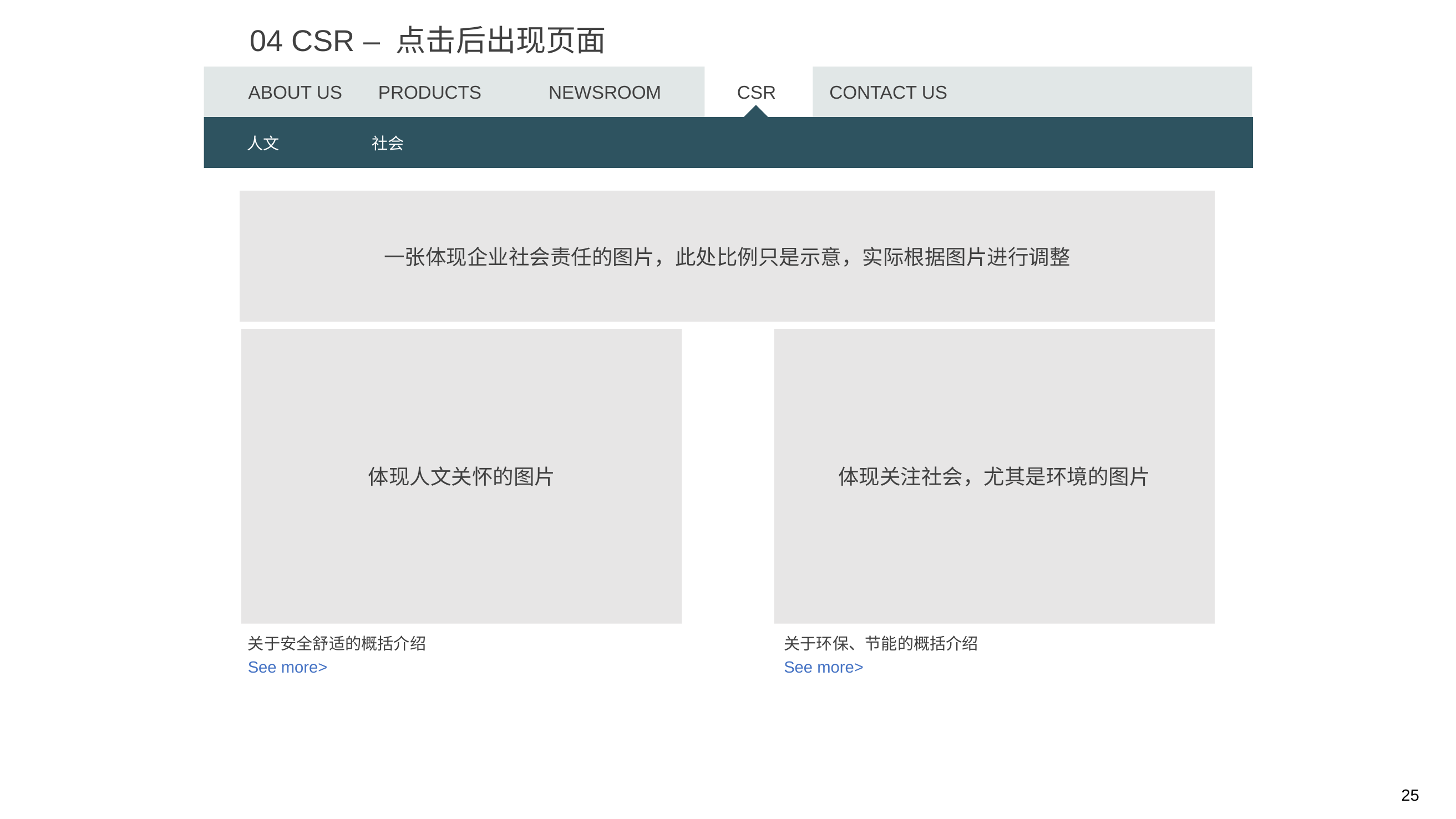

04 CSR – 点击后出现页面

ABOUT US
PRODUCTS
NEWSROOM
CSR
CONTACT US

Heavy Trucks
人文
Light Trucks
社会
Miner
Special Trucks
Clean Energy
一张体现企业社会责任的图片，此处比例只是示意，实际根据图片进行调整
体现人文关怀的图片
体现关注社会，尤其是环境的图片
关于安全舒适的概括介绍
See more>
关于环保、节能的概括介绍
See more>